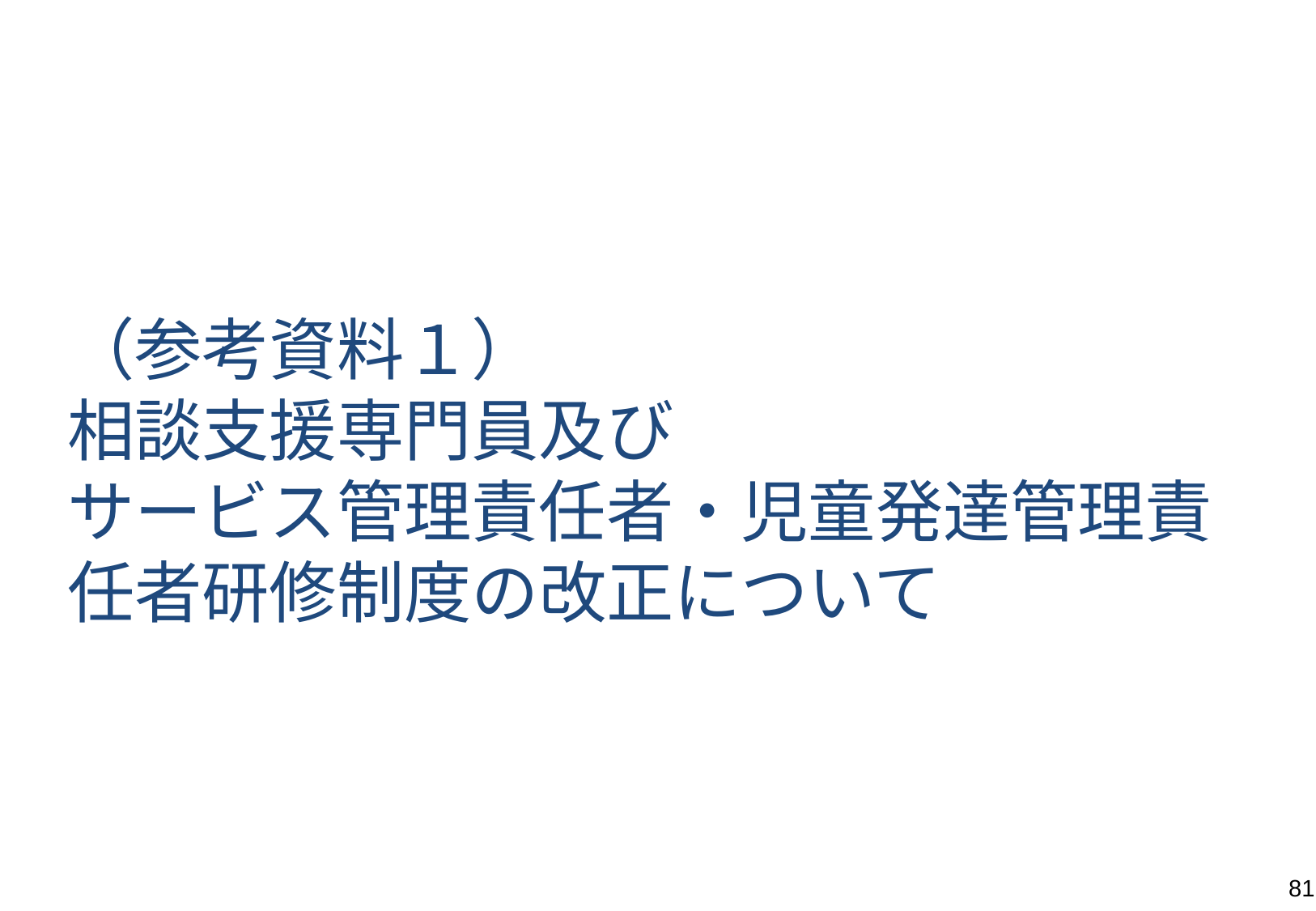

# （参考資料１） 相談支援専門員及び サービス管理責任者・児童発達管理責任者研修制度の改正について
81